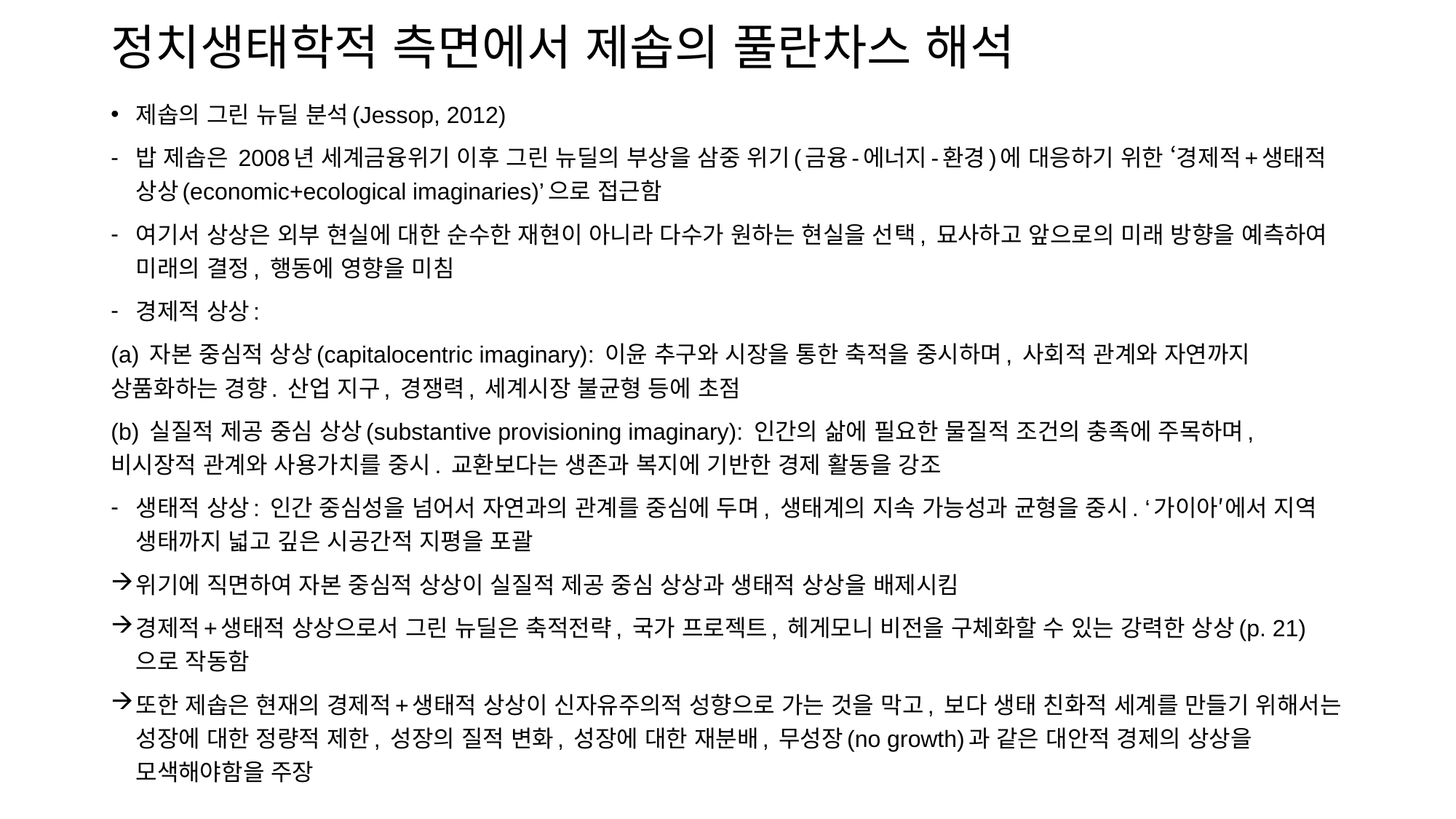

# 정치생태학적 측면에서 제솝의 풀란차스 해석
제솝의 그린 뉴딜 분석(Jessop, 2012)
밥 제솝은 2008년 세계금융위기 이후 그린 뉴딜의 부상을 삼중 위기(금융-에너지-환경)에 대응하기 위한 ‘경제적+생태적 상상(economic+ecological imaginaries)’으로 접근함
여기서 상상은 외부 현실에 대한 순수한 재현이 아니라 다수가 원하는 현실을 선택, 묘사하고 앞으로의 미래 방향을 예측하여 미래의 결정, 행동에 영향을 미침
경제적 상상:
(a) 자본 중심적 상상(capitalocentric imaginary): 이윤 추구와 시장을 통한 축적을 중시하며, 사회적 관계와 자연까지 상품화하는 경향. 산업 지구, 경쟁력, 세계시장 불균형 등에 초점
(b) 실질적 제공 중심 상상(substantive provisioning imaginary): 인간의 삶에 필요한 물질적 조건의 충족에 주목하며, 비시장적 관계와 사용가치를 중시. 교환보다는 생존과 복지에 기반한 경제 활동을 강조
생태적 상상: 인간 중심성을 넘어서 자연과의 관계를 중심에 두며, 생태계의 지속 가능성과 균형을 중시. ‘가이아′에서 지역 생태까지 넓고 깊은 시공간적 지평을 포괄
위기에 직면하여 자본 중심적 상상이 실질적 제공 중심 상상과 생태적 상상을 배제시킴
경제적+생태적 상상으로서 그린 뉴딜은 축적전략, 국가 프로젝트, 헤게모니 비전을 구체화할 수 있는 강력한 상상(p. 21)으로 작동함
또한 제솝은 현재의 경제적+생태적 상상이 신자유주의적 성향으로 가는 것을 막고, 보다 생태 친화적 세계를 만들기 위해서는 성장에 대한 정량적 제한, 성장의 질적 변화, 성장에 대한 재분배, 무성장(no growth)과 같은 대안적 경제의 상상을 모색해야함을 주장